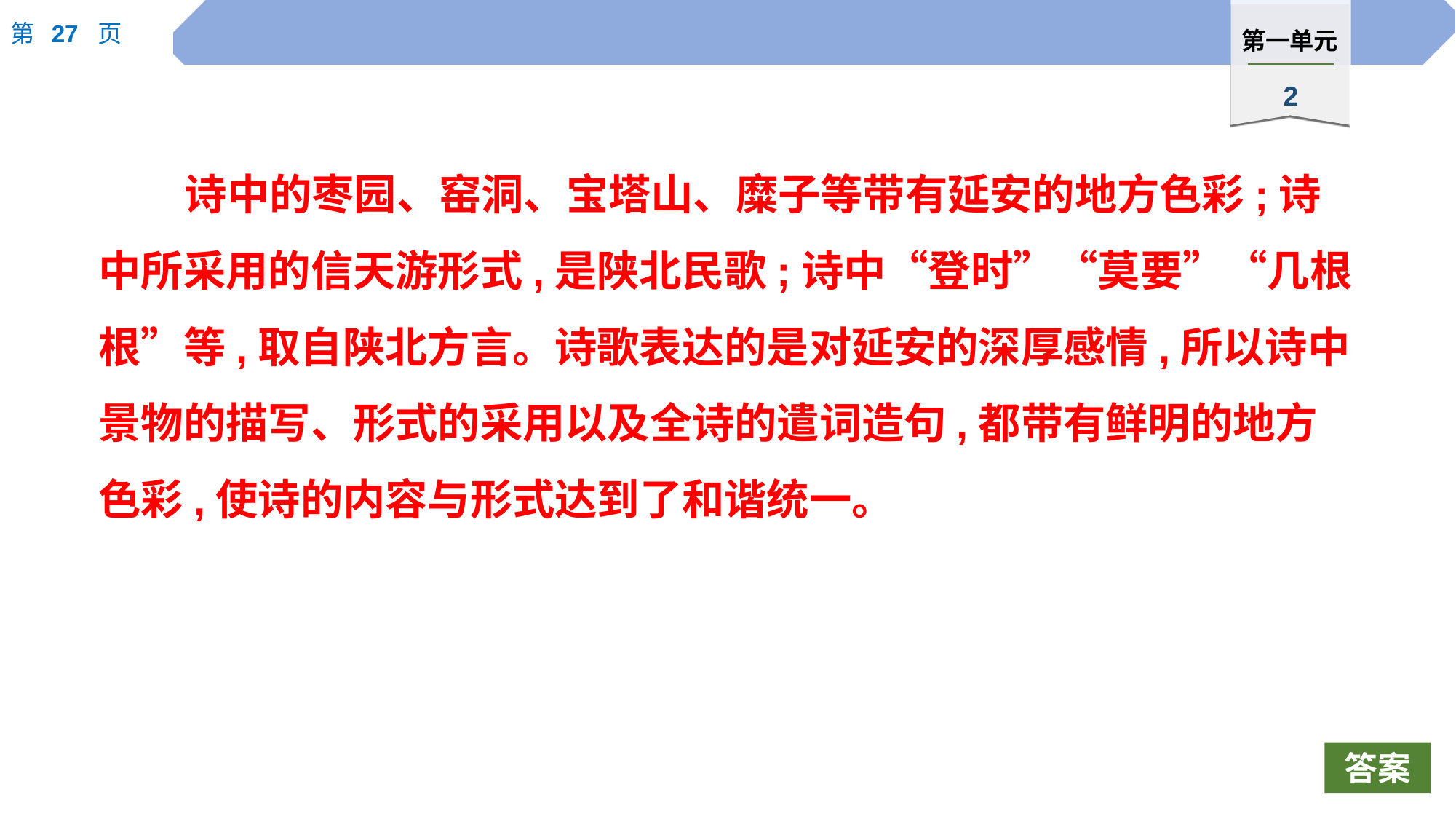

诗中的枣园、窑洞、宝塔山、糜子等带有延安的地方色彩;诗中所采用的信天游形式,是陕北民歌;诗中“登时”“莫要”“几根根”等,取自陕北方言。诗歌表达的是对延安的深厚感情,所以诗中景物的描写、形式的采用以及全诗的遣词造句,都带有鲜明的地方色彩,使诗的内容与形式达到了和谐统一。
答案